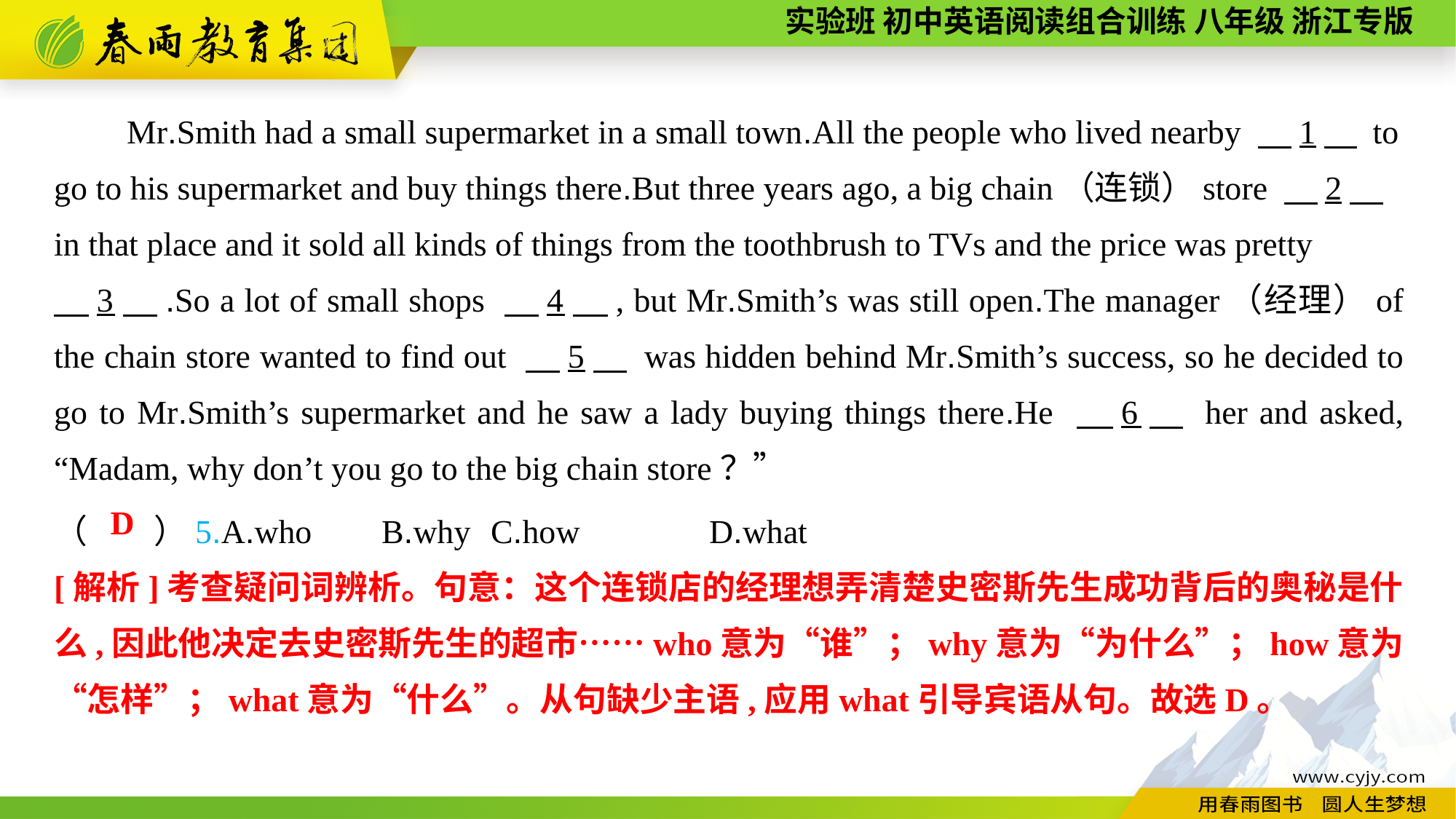

Mr.Smith had a small supermarket in a small town.All the people who lived nearby 　1　 to go to his supermarket and buy things there.But three years ago, a big chain（连锁）store 　2　 in that place and it sold all kinds of things from the toothbrush to TVs and the price was pretty
　3　.So a lot of small shops 　4　, but Mr.Smith’s was still open.The manager（经理）of the chain store wanted to find out 　5　 was hidden behind Mr.Smith’s success, so he decided to go to Mr.Smith’s supermarket and he saw a lady buying things there.He 　6　 her and asked, “Madam, why don’t you go to the big chain store？”
（　　）5.A.who	B.why	C.how		D.what
D
[解析]考查疑问词辨析。句意：这个连锁店的经理想弄清楚史密斯先生成功背后的奥秘是什么,因此他决定去史密斯先生的超市……who意为“谁”；why意为“为什么”；how意为“怎样”；what意为“什么”。从句缺少主语,应用what引导宾语从句。故选D。